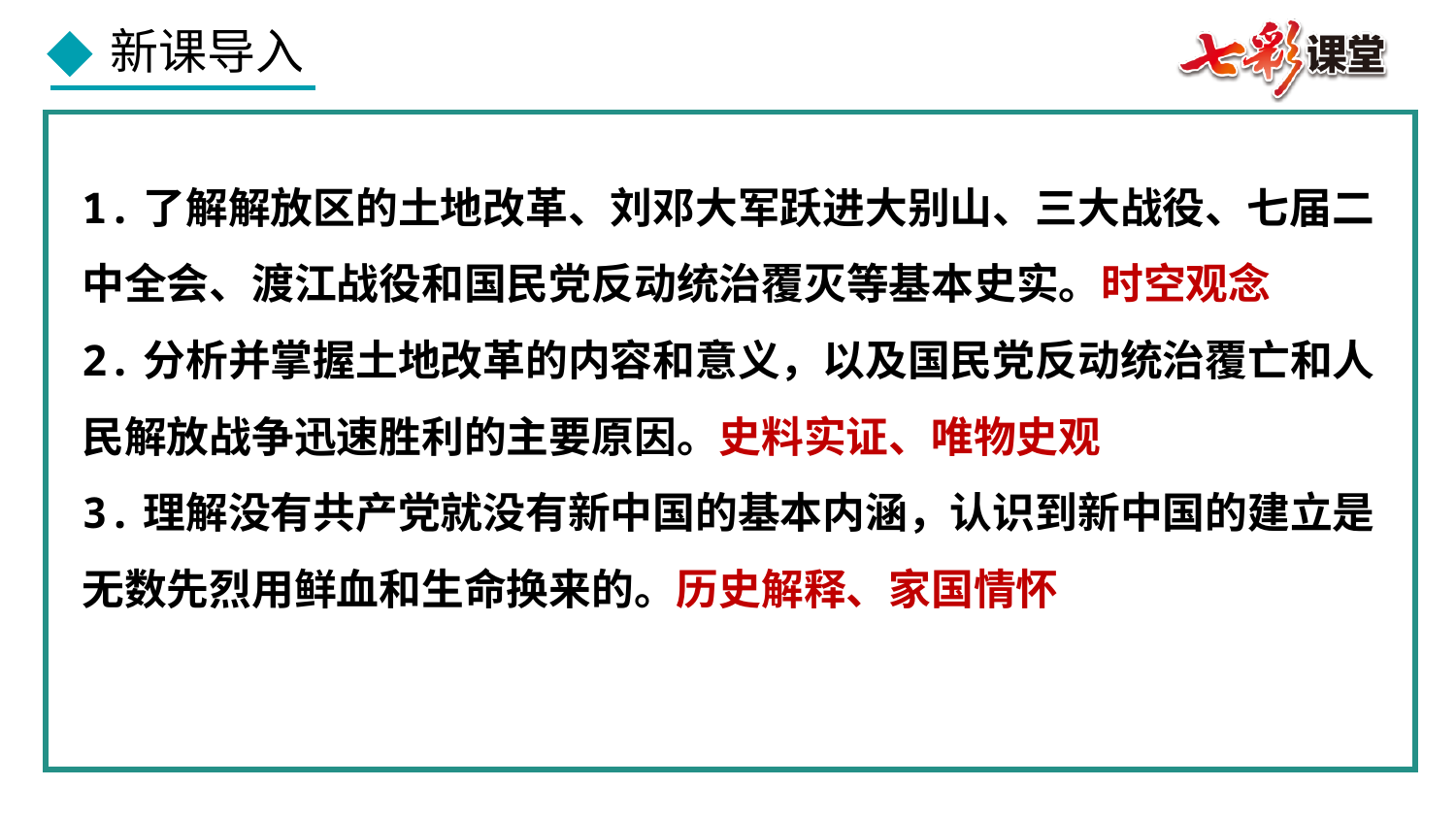

1.了解解放区的土地改革、刘邓大军跃进大别山、三大战役、七届二中全会、渡江战役和国民党反动统治覆灭等基本史实。时空观念
2.分析并掌握土地改革的内容和意义，以及国民党反动统治覆亡和人民解放战争迅速胜利的主要原因。史料实证、唯物史观
3.理解没有共产党就没有新中国的基本内涵，认识到新中国的建立是无数先烈用鲜血和生命换来的。历史解释、家国情怀